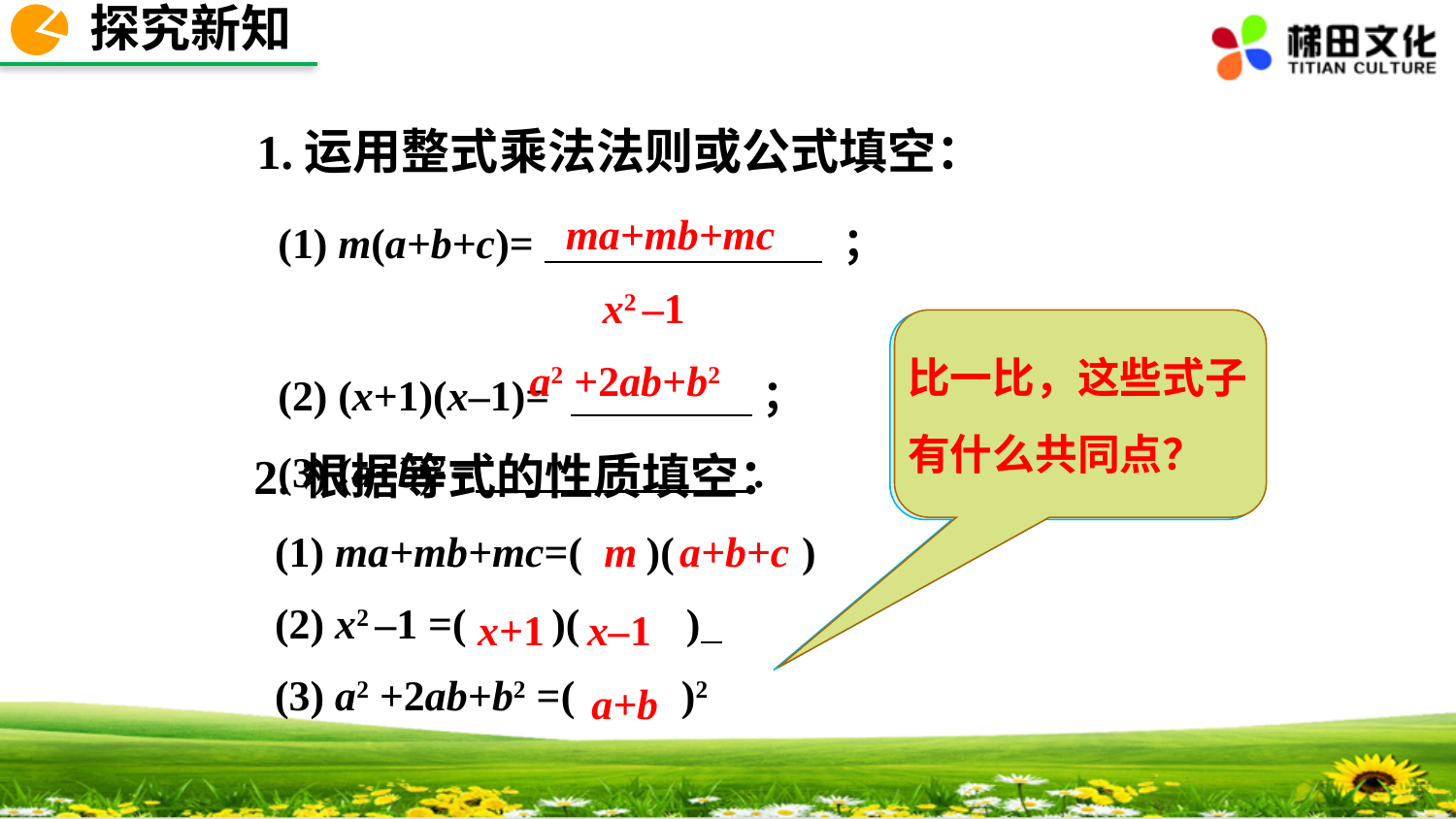

探究新知

1.运用整式乘法法则或公式填空：
(1) m(a+b+c)=                            ；
(2) (x+1)(x–1)=                   ；
(3) (a+b)2 =                          .
ma+mb+mc
x2 –1

比一比，这些式子有什么共同点？

都是多项式化为几个整式的积的形式
a2 +2ab+b2
2.根据等式的性质填空：
(1) ma+mb+mc=(      )(            )
(2) x2 –1 =(        )(          )
(3) a2 +2ab+b2 =(          )2

m    a+b+c
x+1    x–1
a+b